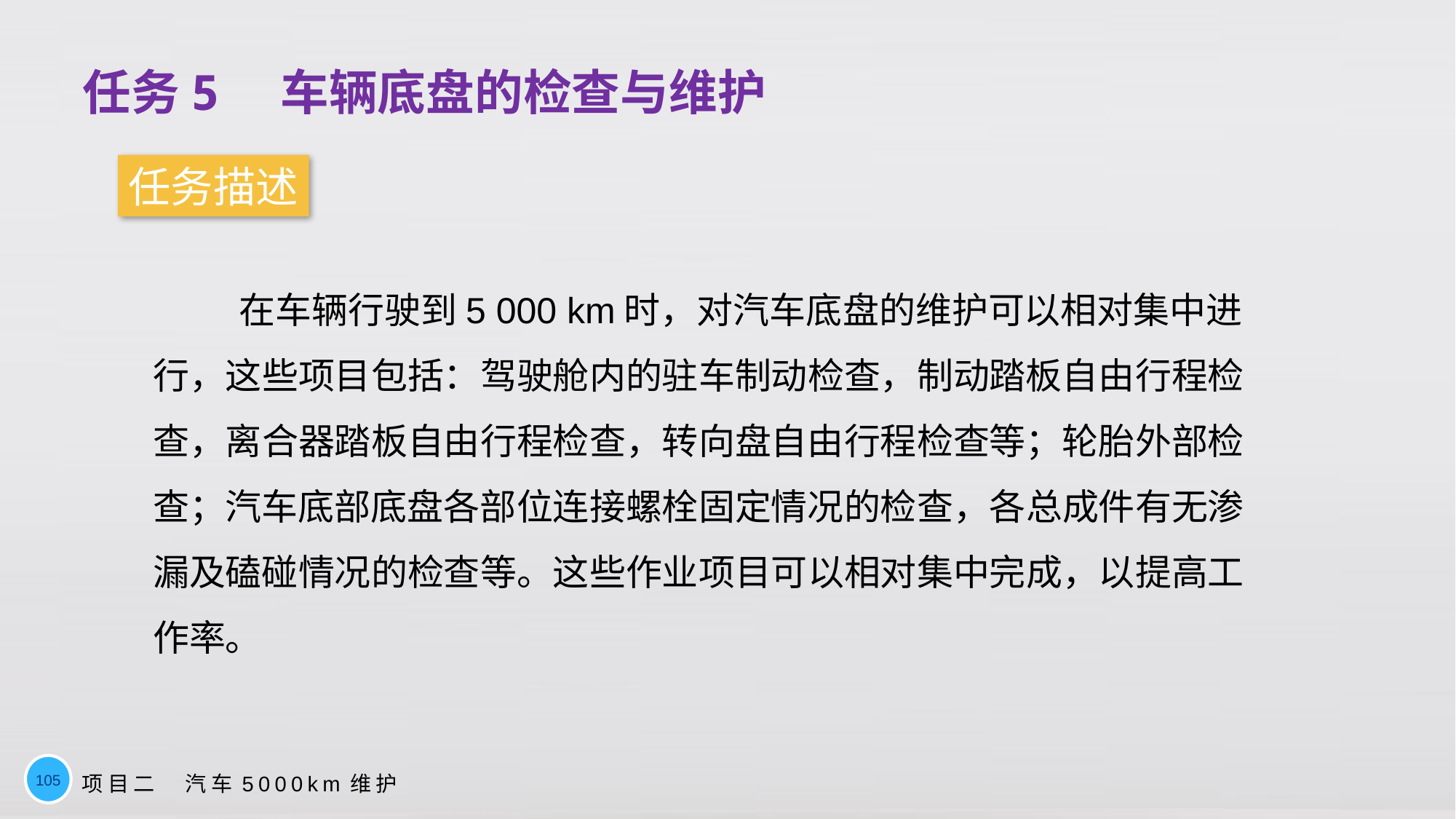

任务5　车辆底盘的检查与维护
任务描述
在车辆行驶到5 000 km时，对汽车底盘的维护可以相对集中进行，这些项目包括：驾驶舱内的驻车制动检查，制动踏板自由行程检查，离合器踏板自由行程检查，转向盘自由行程检查等；轮胎外部检查；汽车底部底盘各部位连接螺栓固定情况的检查，各总成件有无渗漏及磕碰情况的检查等。这些作业项目可以相对集中完成，以提高工作率。
105